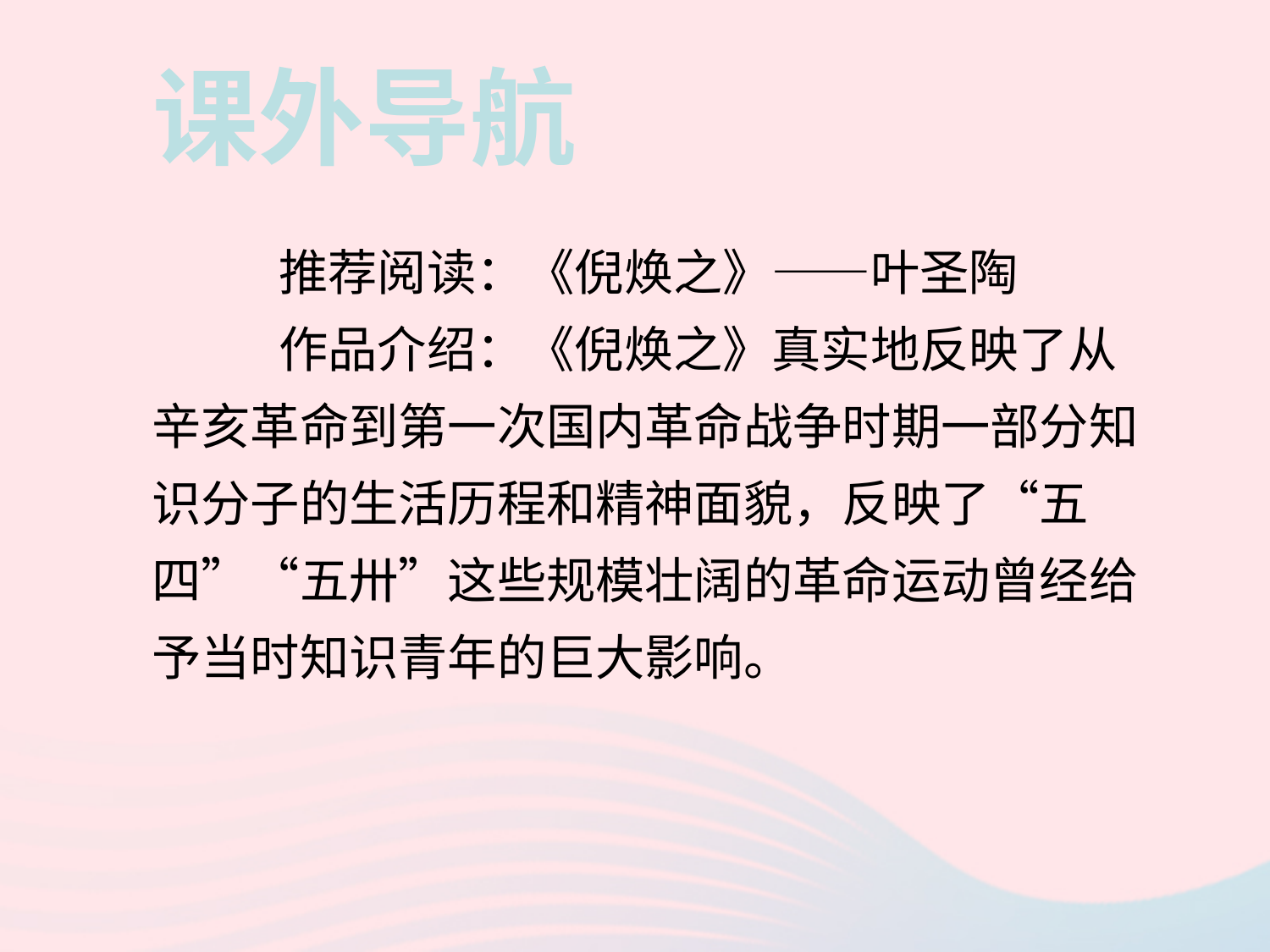

课外导航
	推荐阅读：《倪焕之》——叶圣陶
	作品介绍：《倪焕之》真实地反映了从辛亥革命到第一次国内革命战争时期一部分知识分子的生活历程和精神面貌，反映了“五四”“五卅”这些规模壮阔的革命运动曾经给予当时知识青年的巨大影响。